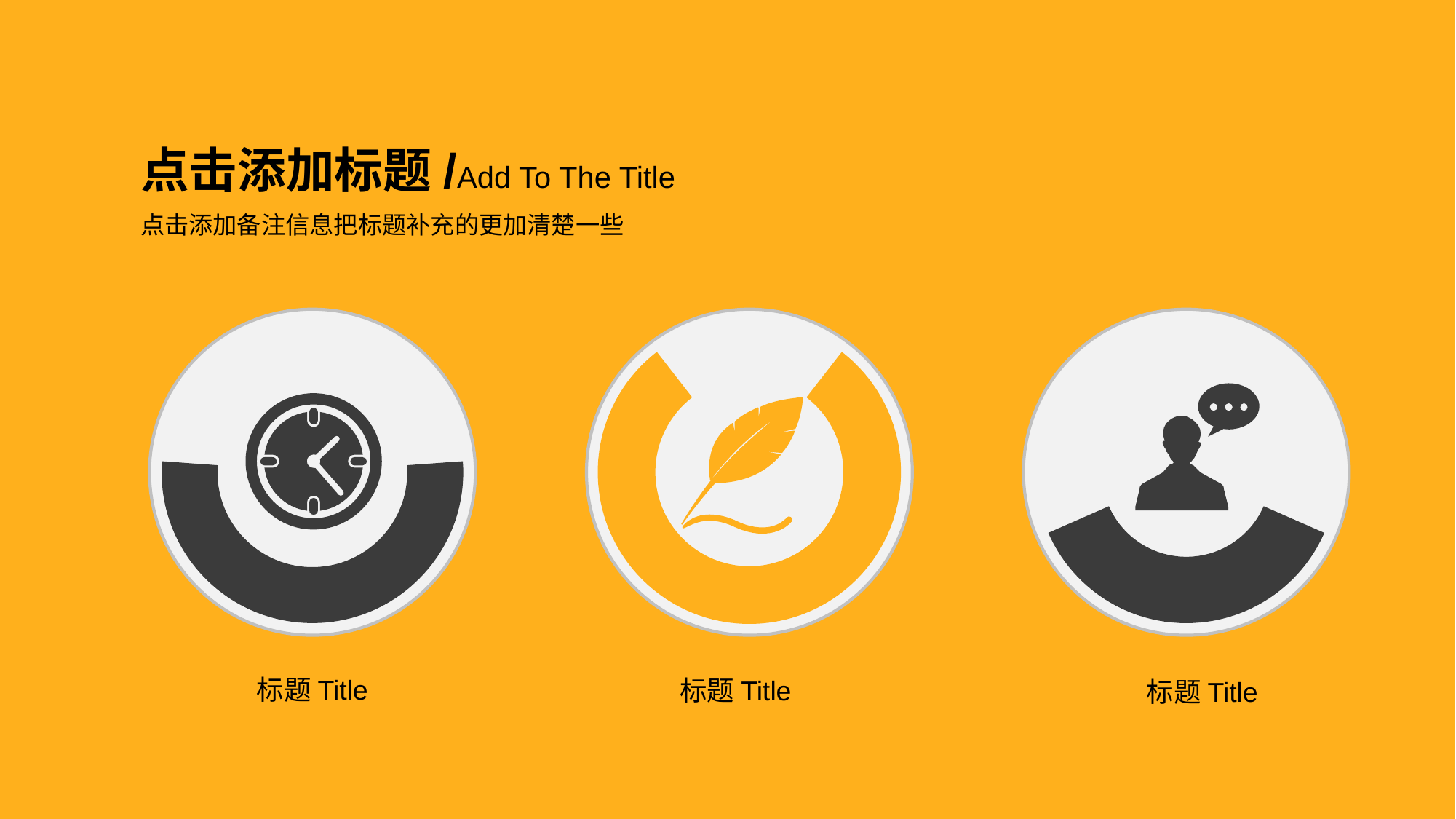

点击添加标题/Add To The Title
点击添加备注信息把标题补充的更加清楚一些

标题Title
标题Title
标题Title